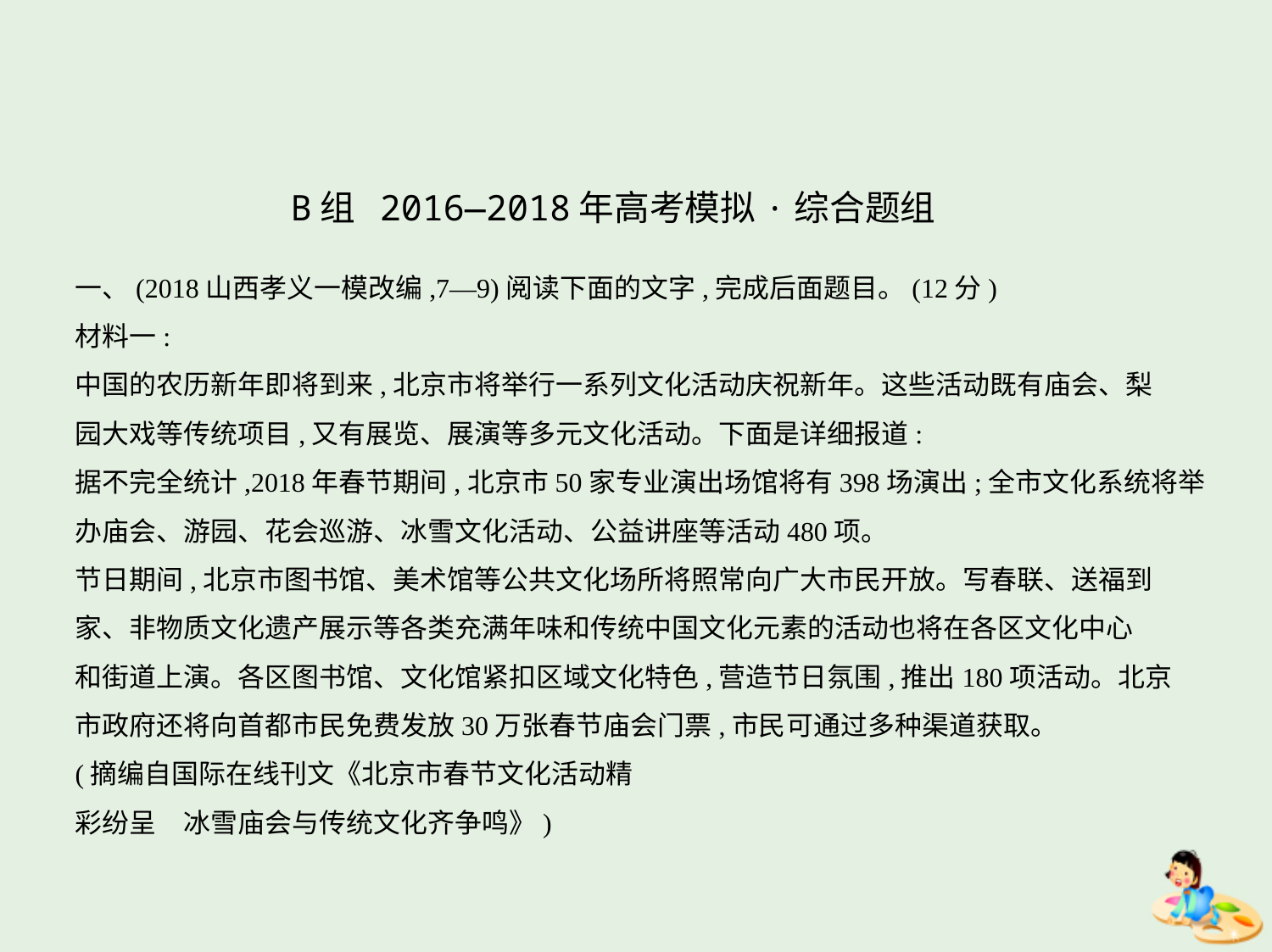

B组  2016—2018年高考模拟·综合题组
一、(2018山西孝义一模改编,7—9)阅读下面的文字,完成后面题目。(12分)
材料一:
中国的农历新年即将到来,北京市将举行一系列文化活动庆祝新年。这些活动既有庙会、梨
园大戏等传统项目,又有展览、展演等多元文化活动。下面是详细报道:
据不完全统计,2018年春节期间,北京市50家专业演出场馆将有398场演出;全市文化系统将举
办庙会、游园、花会巡游、冰雪文化活动、公益讲座等活动480项。
节日期间,北京市图书馆、美术馆等公共文化场所将照常向广大市民开放。写春联、送福到
家、非物质文化遗产展示等各类充满年味和传统中国文化元素的活动也将在各区文化中心
和街道上演。各区图书馆、文化馆紧扣区域文化特色,营造节日氛围,推出180项活动。北京
市政府还将向首都市民免费发放30万张春节庙会门票,市民可通过多种渠道获取。
(摘编自国际在线刊文《北京市春节文化活动精
彩纷呈　冰雪庙会与传统文化齐争鸣》)